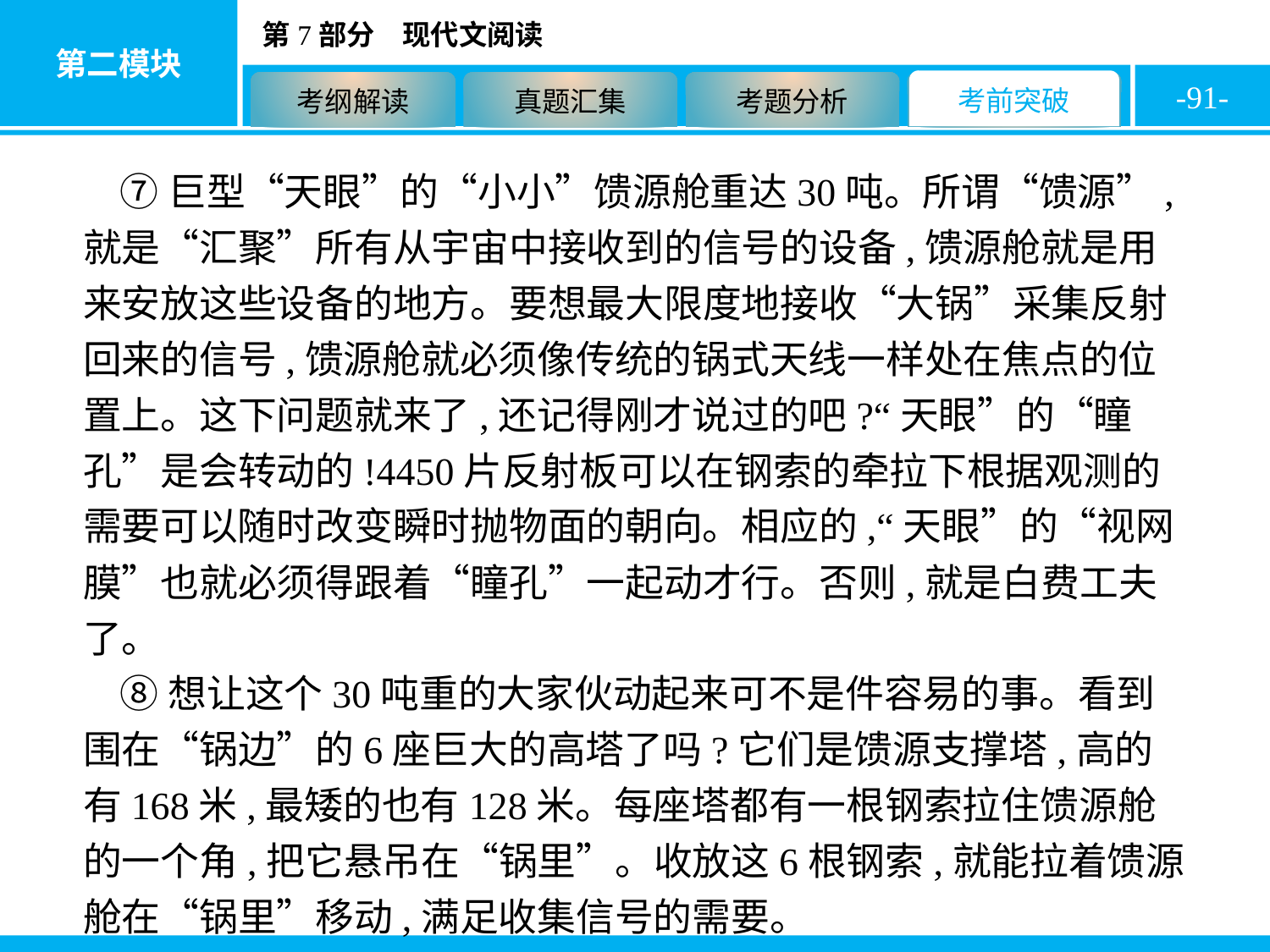

-91-
⑦巨型“天眼”的“小小”馈源舱重达30吨。所谓“馈源”,就是“汇聚”所有从宇宙中接收到的信号的设备,馈源舱就是用来安放这些设备的地方。要想最大限度地接收“大锅”采集反射回来的信号,馈源舱就必须像传统的锅式天线一样处在焦点的位置上。这下问题就来了,还记得刚才说过的吧?“天眼”的“瞳孔”是会转动的!4450片反射板可以在钢索的牵拉下根据观测的需要可以随时改变瞬时抛物面的朝向。相应的,“天眼”的“视网膜”也就必须得跟着“瞳孔”一起动才行。否则,就是白费工夫了。
⑧想让这个30吨重的大家伙动起来可不是件容易的事。看到围在“锅边”的6座巨大的高塔了吗?它们是馈源支撑塔,高的有168米,最矮的也有128米。每座塔都有一根钢索拉住馈源舱的一个角,把它悬吊在“锅里”。收放这6根钢索,就能拉着馈源舱在“锅里”移动,满足收集信号的需要。